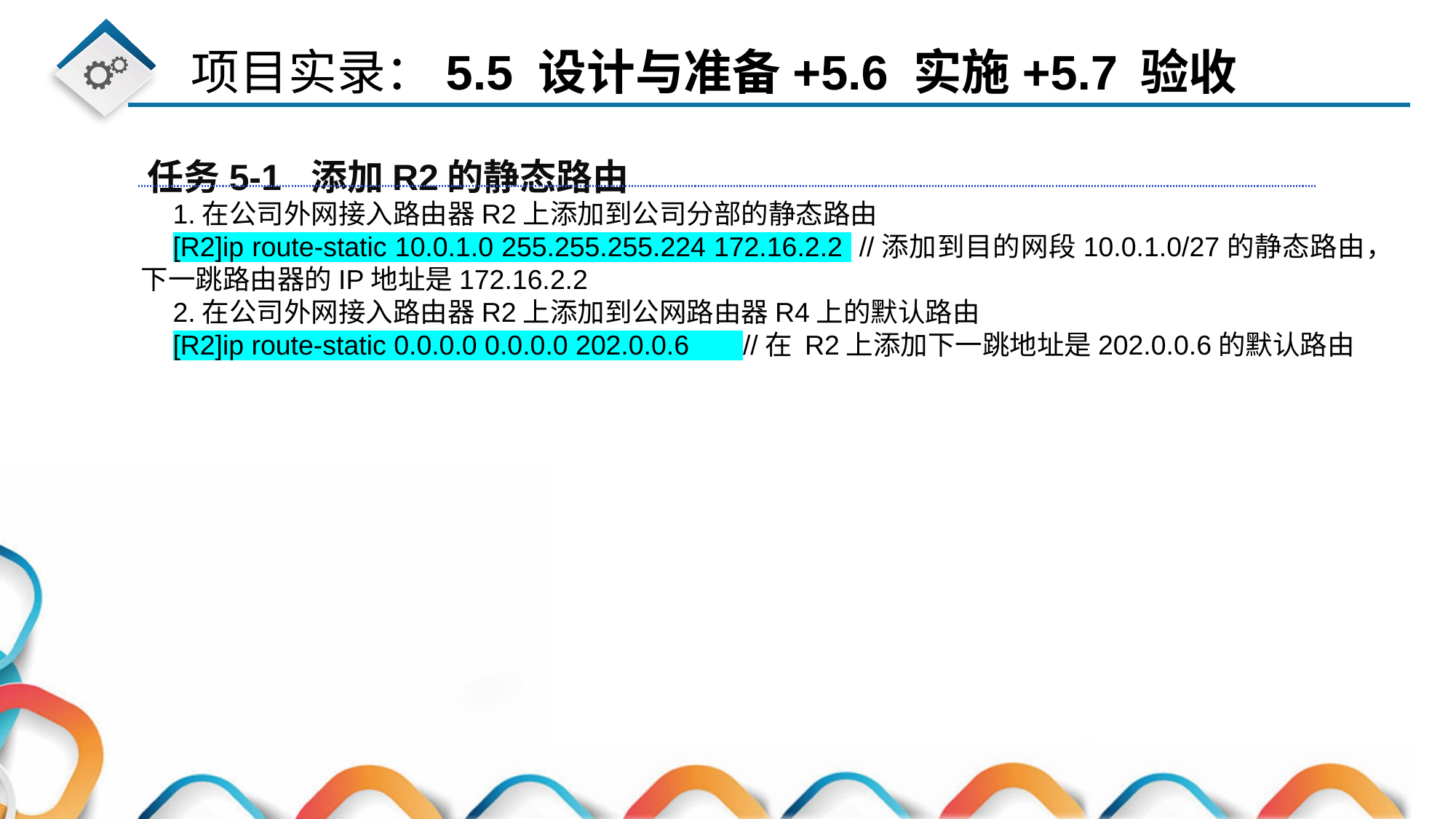

任务5-1  添加R2的静态路由

1.在公司外网接入路由器R2上添加到公司分部的静态路由
[R2]ip route-static 10.0.1.0 255.255.255.224 172.16.2.2  //添加到目的网段10.0.1.0/27的静态路由，下一跳路由器的IP地址是172.16.2.2
2.在公司外网接入路由器R2上添加到公网路由器R4上的默认路由
[R2]ip route-static 0.0.0.0 0.0.0.0 202.0.0.6       //在 R2上添加下一跳地址是202.0.0.6的默认路由